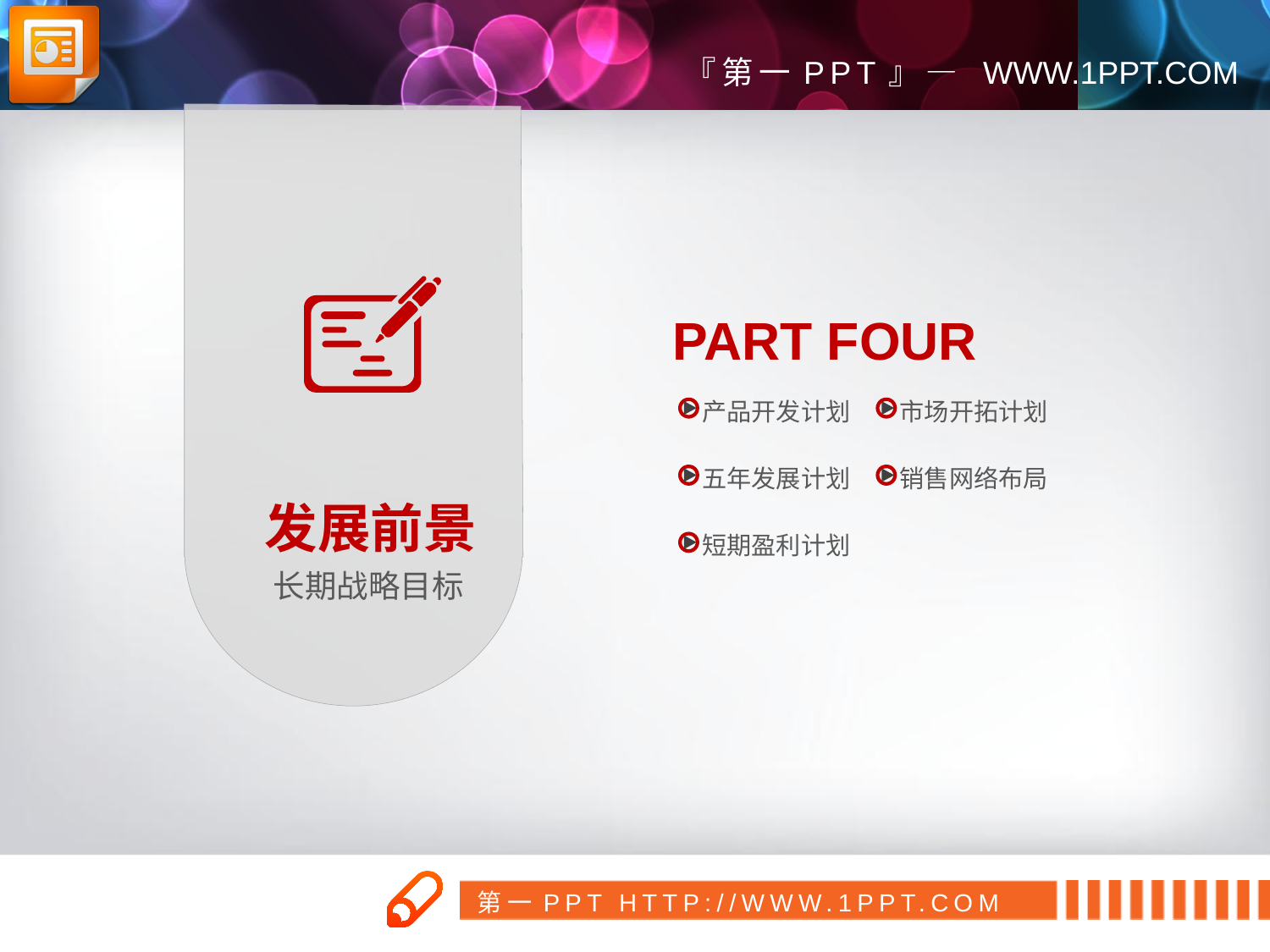

PART FOUR
产品开发计划

市场开拓计划

五年发展计划

销售网络布局

发展前景
短期盈利计划

长期战略目标